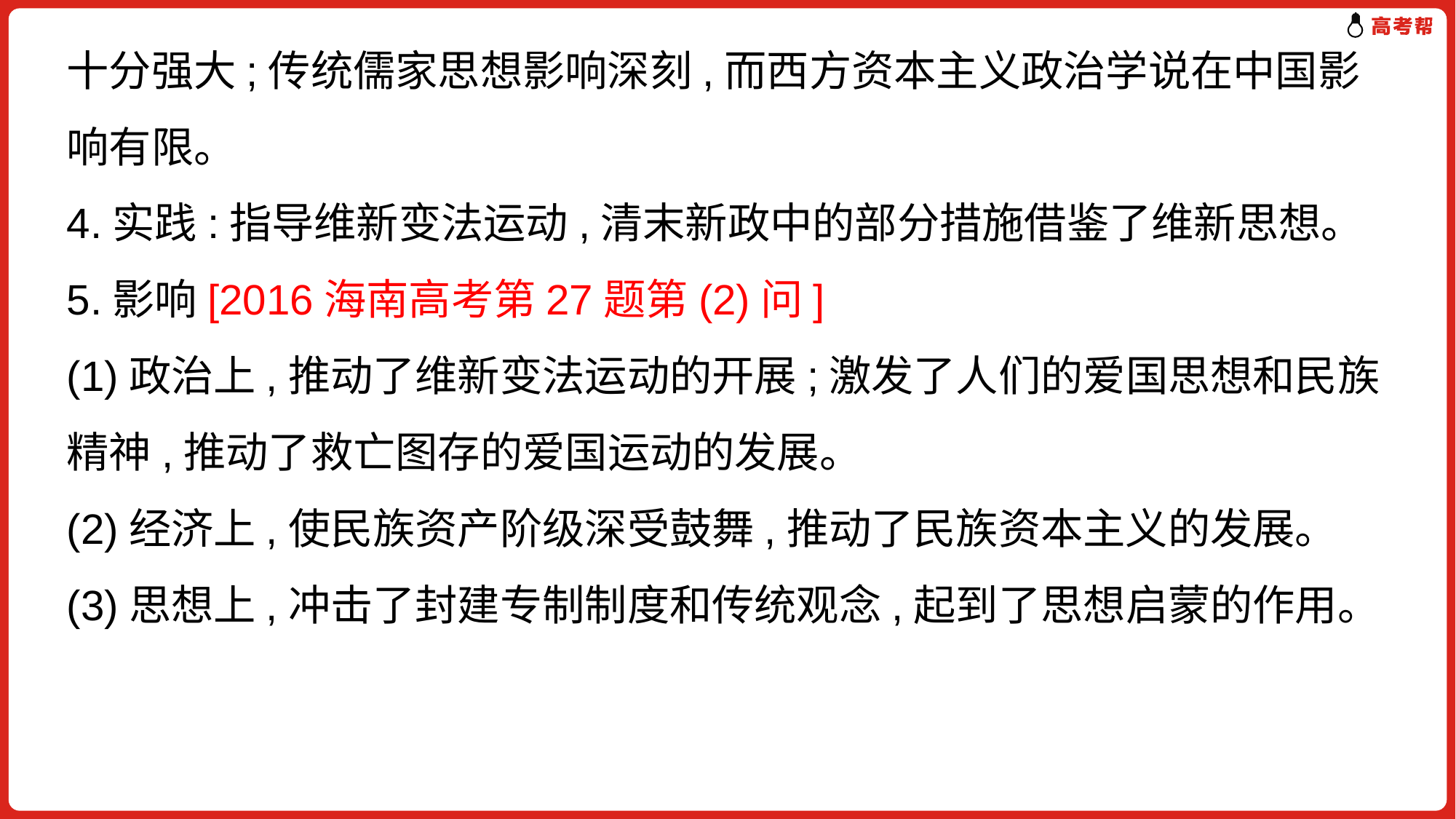

十分强大;传统儒家思想影响深刻,而西方资本主义政治学说在中国影响有限。
4.实践:指导维新变法运动,清末新政中的部分措施借鉴了维新思想。
5.影响[2016海南高考第27题第(2)问]
(1)政治上,推动了维新变法运动的开展;激发了人们的爱国思想和民族精神,推动了救亡图存的爱国运动的发展。
(2)经济上,使民族资产阶级深受鼓舞,推动了民族资本主义的发展。
(3)思想上,冲击了封建专制制度和传统观念,起到了思想启蒙的作用。